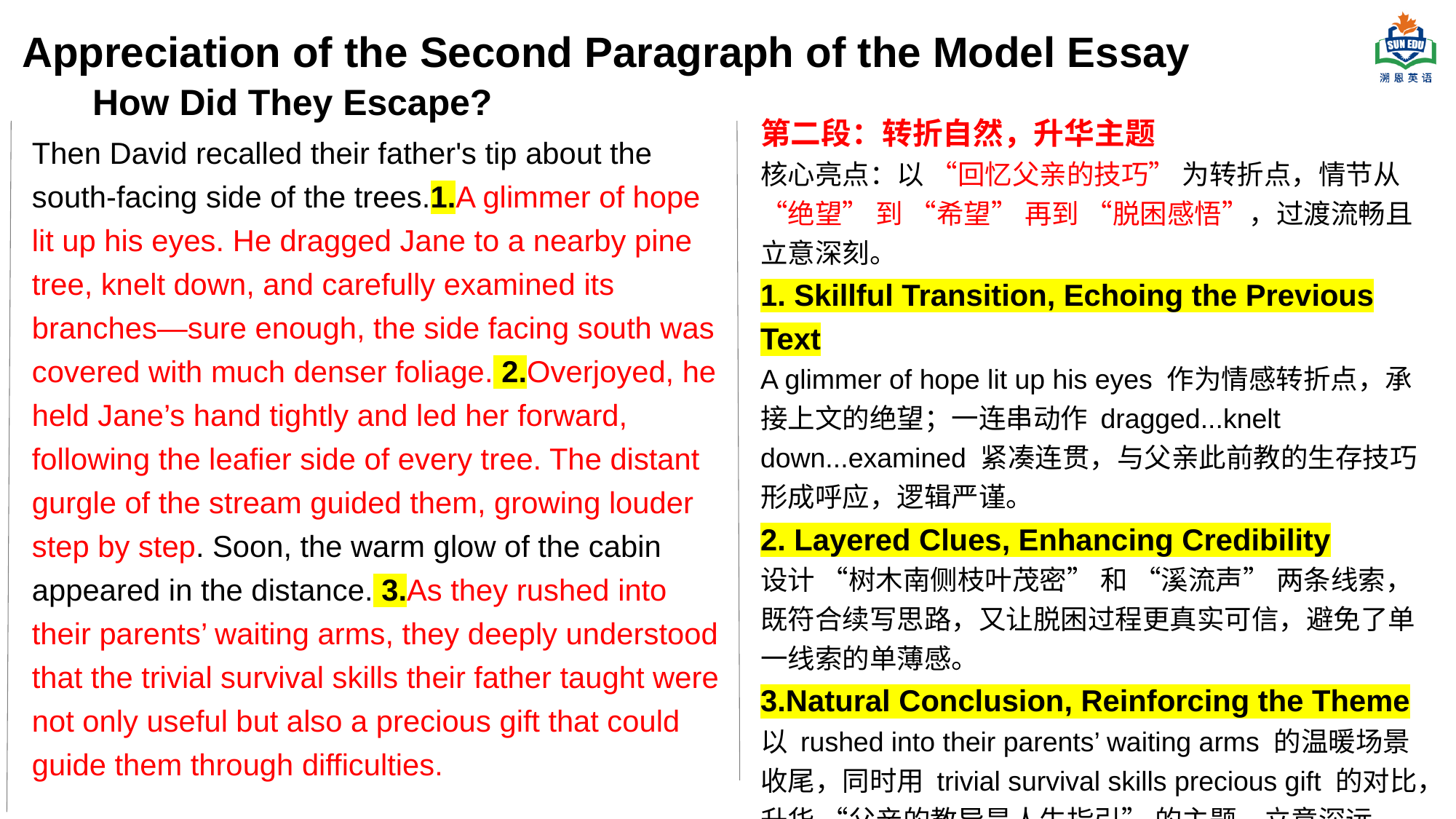

# Appreciation of the Second Paragraph of the Model Essay
        How Did They Escape?
第二段：转折自然，升华主题
核心亮点：以 “回忆父亲的技巧” 为转折点，情节从 “绝望” 到 “希望” 再到 “脱困感悟”，过渡流畅且立意深刻。
1. Skillful Transition, Echoing the Previous Text
A glimmer of hope lit up his eyes 作为情感转折点，承接上文的绝望；一连串动作 dragged...knelt down...examined 紧凑连贯，与父亲此前教的生存技巧形成呼应，逻辑严谨。
2. Layered Clues, Enhancing Credibility
设计 “树木南侧枝叶茂密” 和 “溪流声” 两条线索，既符合续写思路，又让脱困过程更真实可信，避免了单一线索的单薄感。
3.Natural Conclusion, Reinforcing the Theme
以 rushed into their parents’ waiting arms 的温暖场景收尾，同时用 trivial survival skills precious gift 的对比，升华 “父亲的教导是人生指引” 的主题，立意深远。
Then David recalled their father's tip about the south-facing side of the trees.1.A glimmer of hope lit up his eyes. He dragged Jane to a nearby pine tree, knelt down, and carefully examined its branches—sure enough, the side facing south was covered with much denser foliage. 2.Overjoyed, he held Jane’s hand tightly and led her forward, following the leafier side of every tree. The distant gurgle of the stream guided them, growing louder step by step. Soon, the warm glow of the cabin appeared in the distance. 3.As they rushed into their parents’ waiting arms, they deeply understood that the trivial survival skills their father taught were not only useful but also a precious gift that could guide them through difficulties.